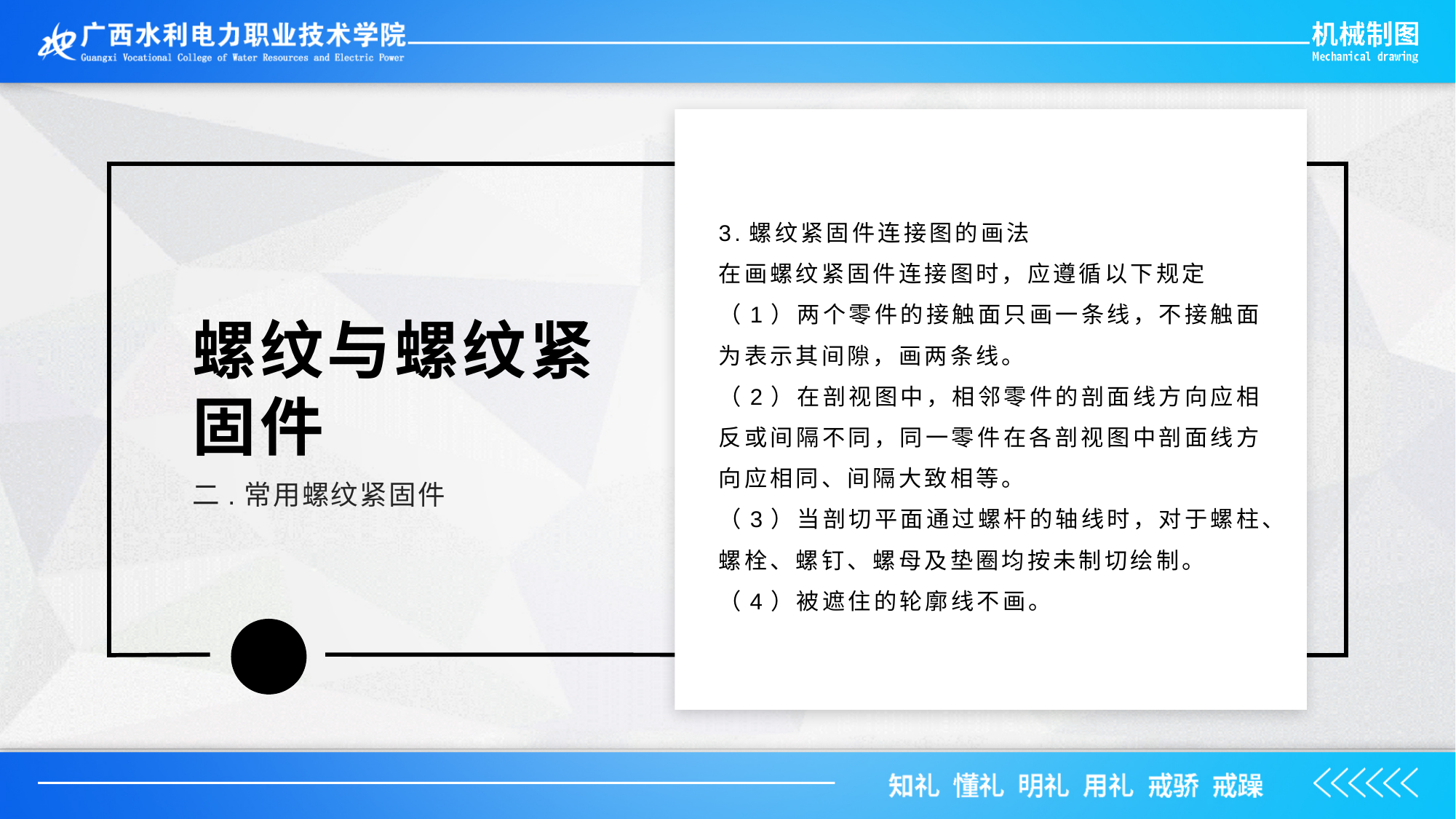

3.螺纹紧固件连接图的画法
在画螺纹紧固件连接图时，应遵循以下规定
（1）两个零件的接触面只画一条线，不接触面为表示其间隙，画两条线。
（2）在剖视图中，相邻零件的剖面线方向应相反或间隔不同，同一零件在各剖视图中剖面线方向应相同、间隔大致相等。
（3）当剖切平面通过螺杆的轴线时，对于螺柱、螺栓、螺钉、螺母及垫圈均按未制切绘制。
（4）被遮住的轮廓线不画。

螺纹与螺纹紧固件
二.常用螺纹紧固件